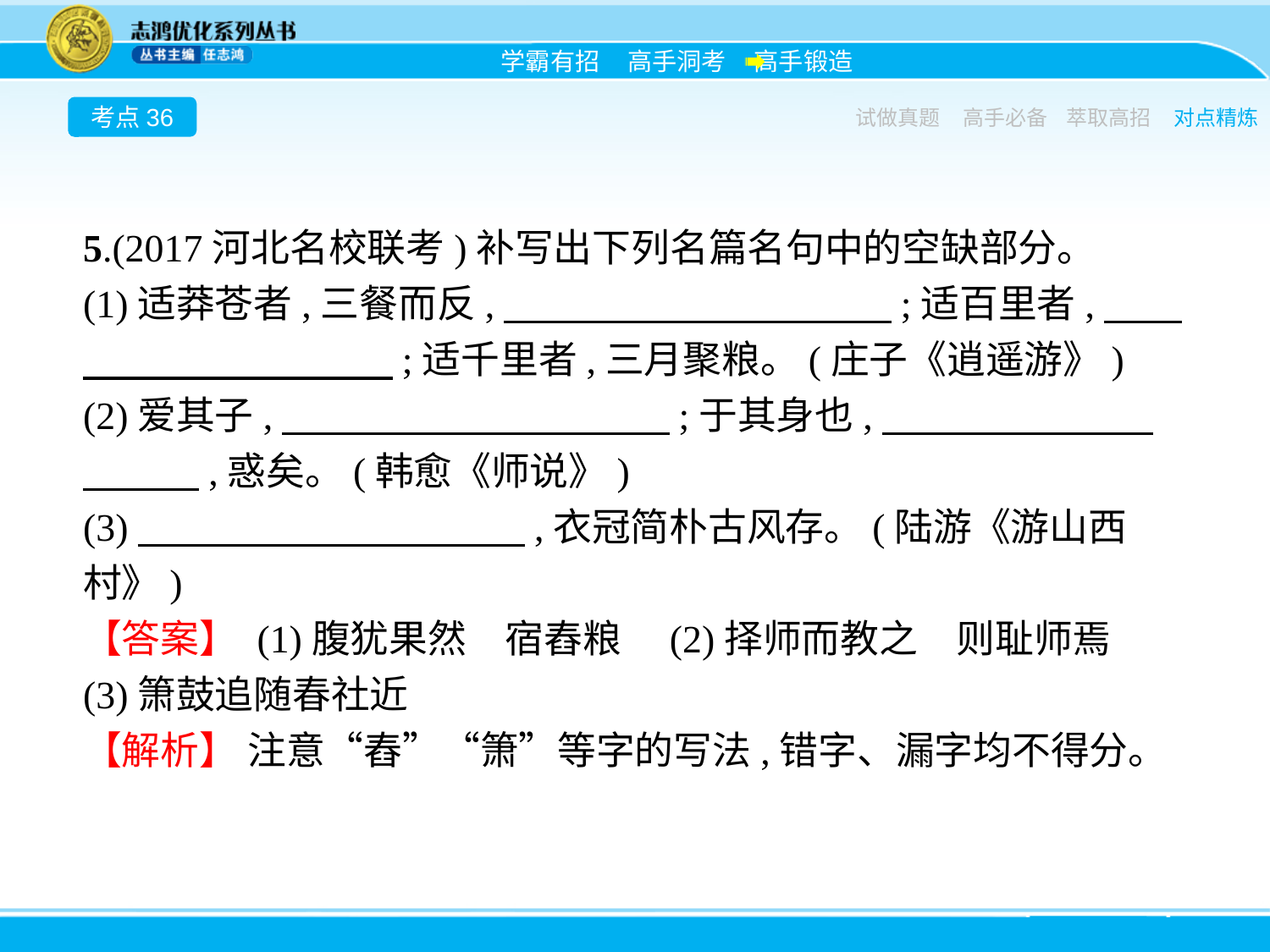

考点36
试做真题
高手必备
萃取高招
对点精炼
5.(2017河北名校联考)补写出下列名篇名句中的空缺部分。
(1)适莽苍者,三餐而反,　　　　　　　　　　;适百里者,　　　　　　　　　　;适千里者,三月聚粮。(庄子《逍遥游》)
(2)爱其子,　　　　　　　　　　;于其身也,　　　　　　　　　　,惑矣。(韩愈《师说》)
(3)　　　　　　　　　　,衣冠简朴古风存。(陆游《游山西村》)
【答案】 (1)腹犹果然　宿舂粮　(2)择师而教之　则耻师焉　(3)箫鼓追随春社近
【解析】 注意“舂”“箫”等字的写法,错字、漏字均不得分。